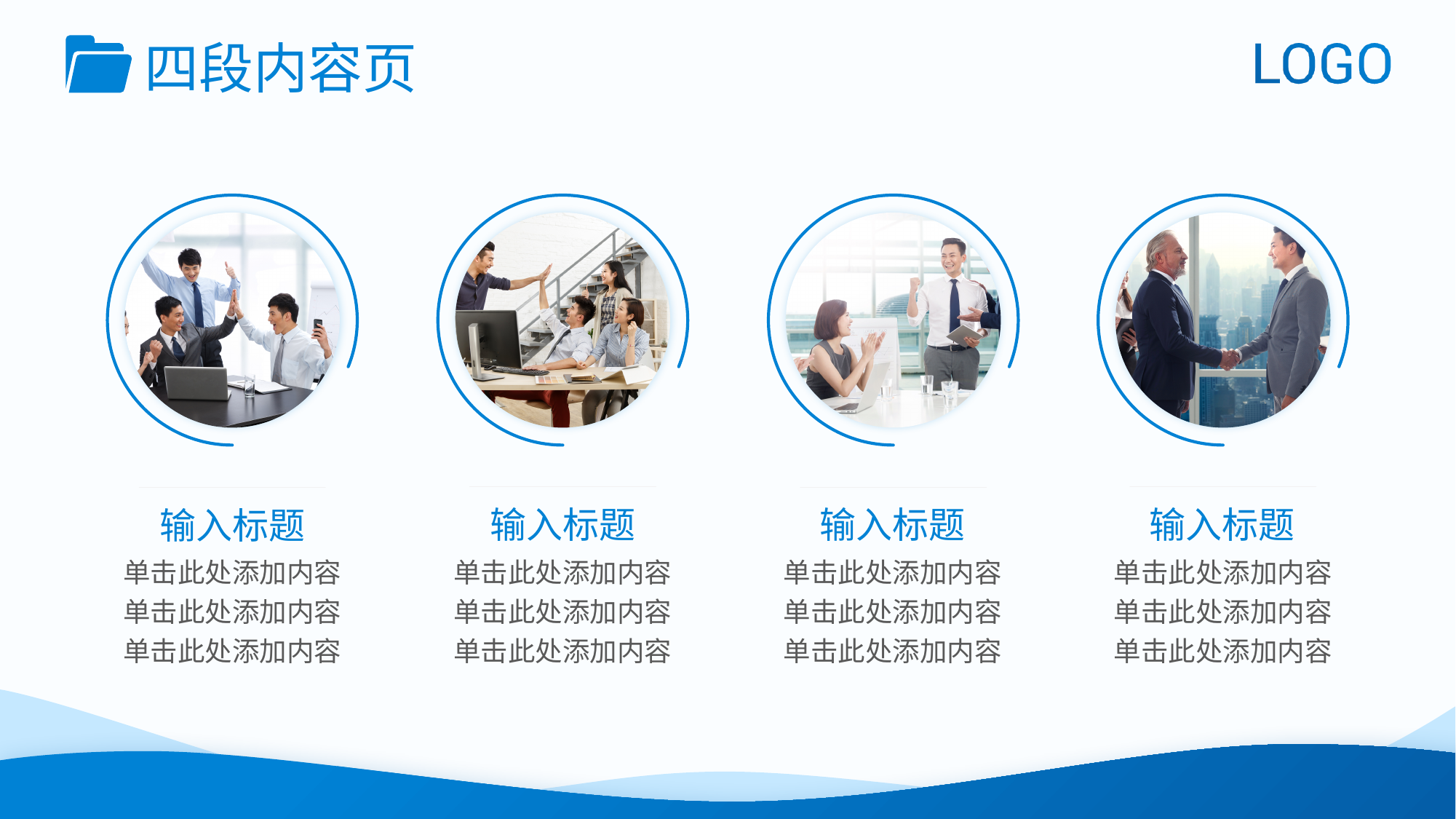

四段内容页

输入标题
输入标题
输入标题
输入标题
单击此处添加内容
单击此处添加内容
单击此处添加内容
单击此处添加内容
单击此处添加内容
单击此处添加内容
单击此处添加内容
单击此处添加内容
单击此处添加内容
单击此处添加内容
单击此处添加内容
单击此处添加内容